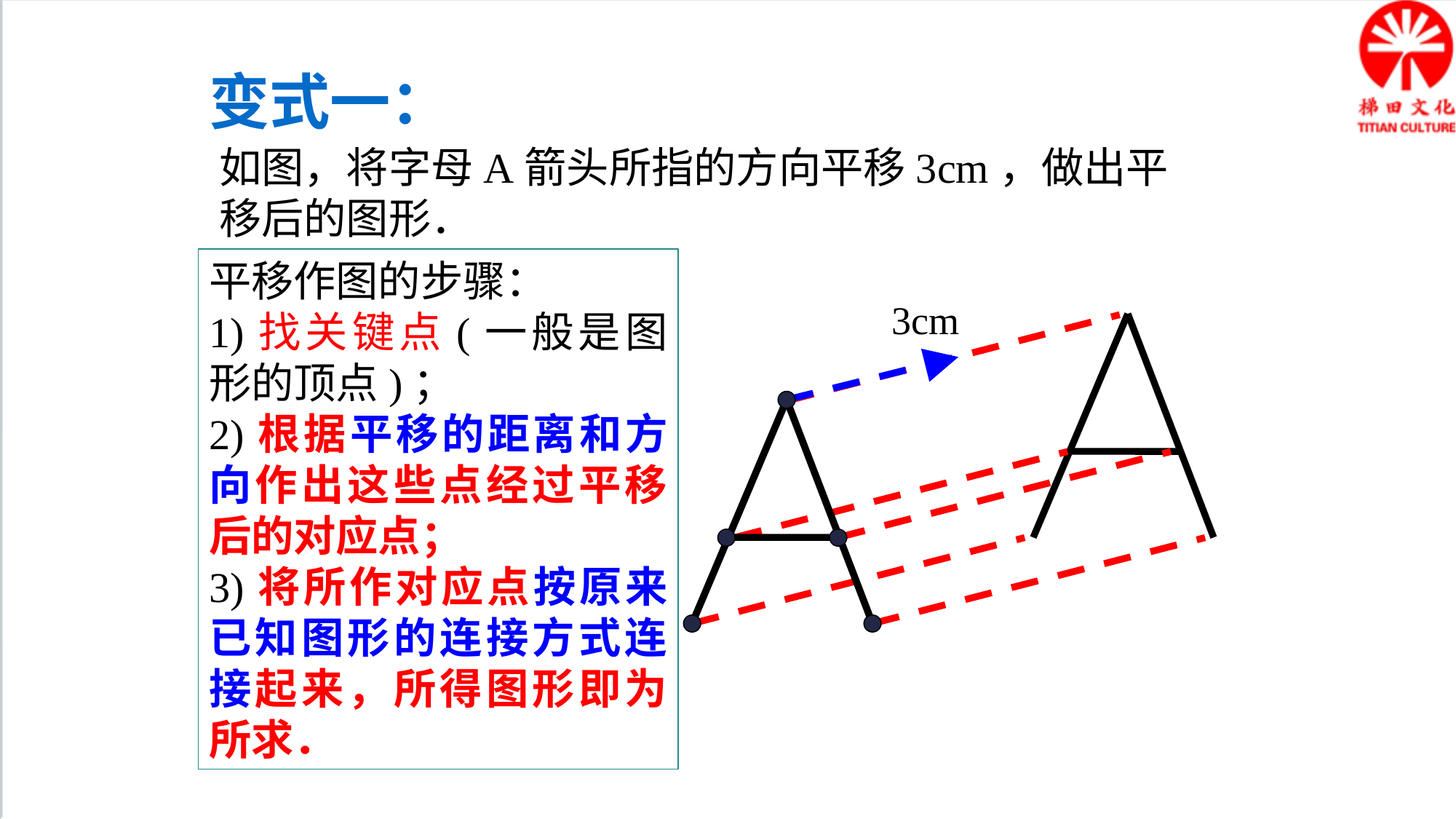

变式一：
如图，将字母A箭头所指的方向平移3cm，做出平移后的图形．
平移作图的步骤：
1)找关键点(一般是图形的顶点)；
2)根据平移的距离和方向作出这些点经过平移后的对应点；
3)将所作对应点按原来已知图形的连接方式连接起来，所得图形即为所求．
3cm